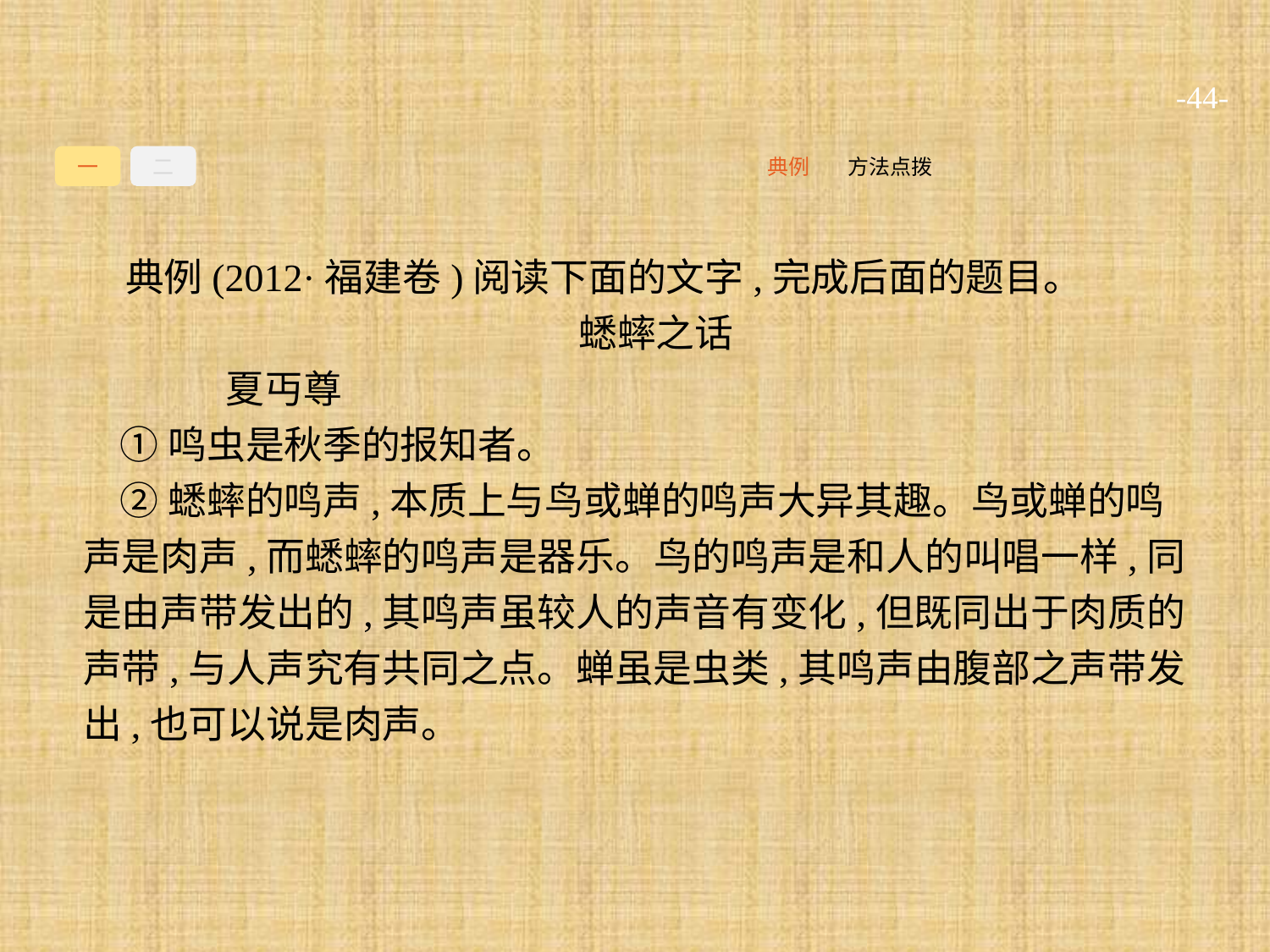

-44-
一
二
方法点拨
典例
典例(2012·福建卷)阅读下面的文字,完成后面的题目。
蟋蟀之话
	夏丏尊
①鸣虫是秋季的报知者。
②蟋蟀的鸣声,本质上与鸟或蝉的鸣声大异其趣。鸟或蝉的鸣声是肉声,而蟋蟀的鸣声是器乐。鸟的鸣声是和人的叫唱一样,同是由声带发出的,其鸣声虽较人的声音有变化,但既同出于肉质的声带,与人声究有共同之点。蝉虽是虫类,其鸣声由腹部之声带发出,也可以说是肉声。